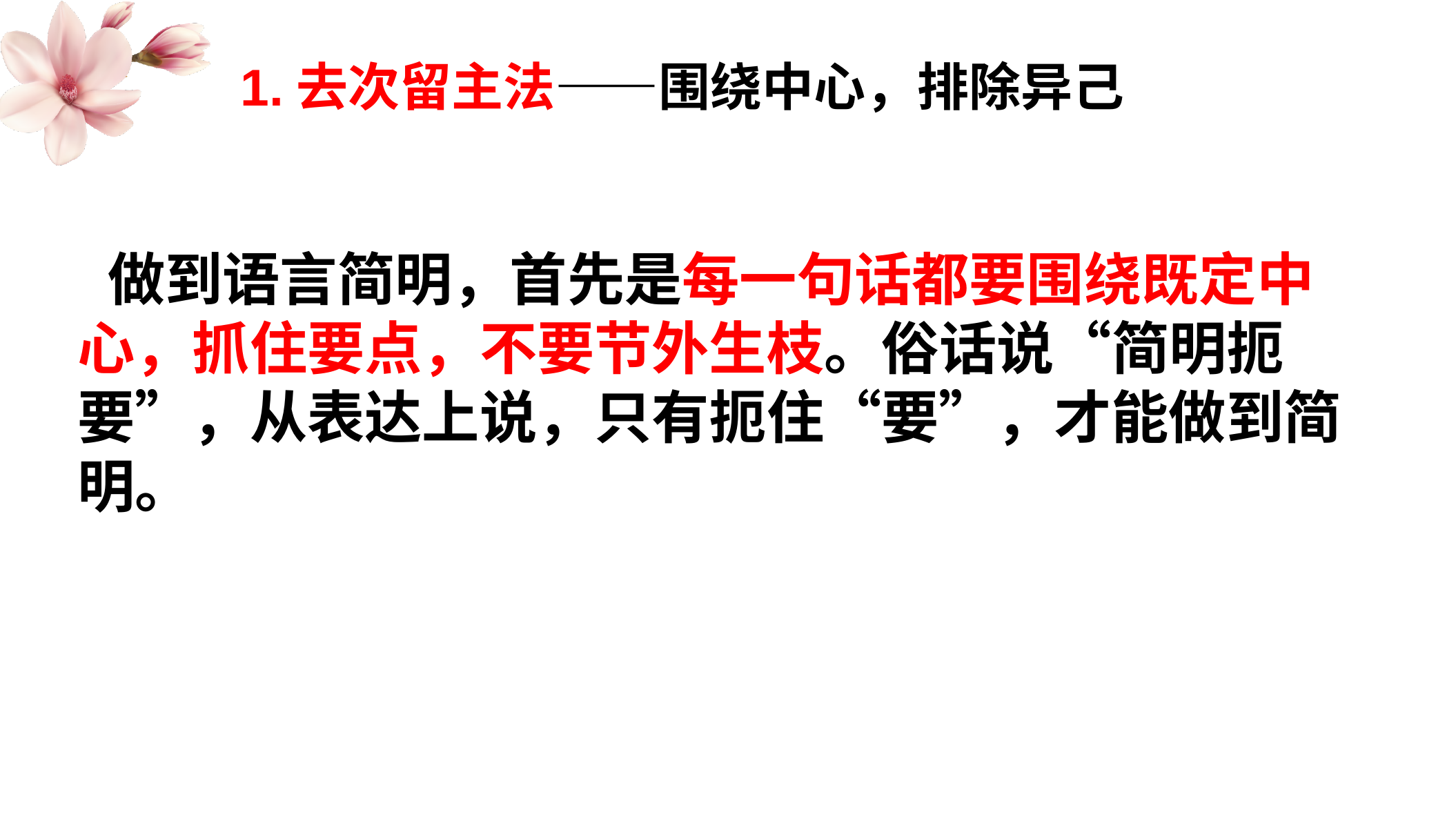

1.去次留主法——围绕中心，排除异己
做到语言简明，首先是每一句话都要围绕既定中心，抓住要点，不要节外生枝。俗话说“简明扼要”，从表达上说，只有扼住“要”，才能做到简明。